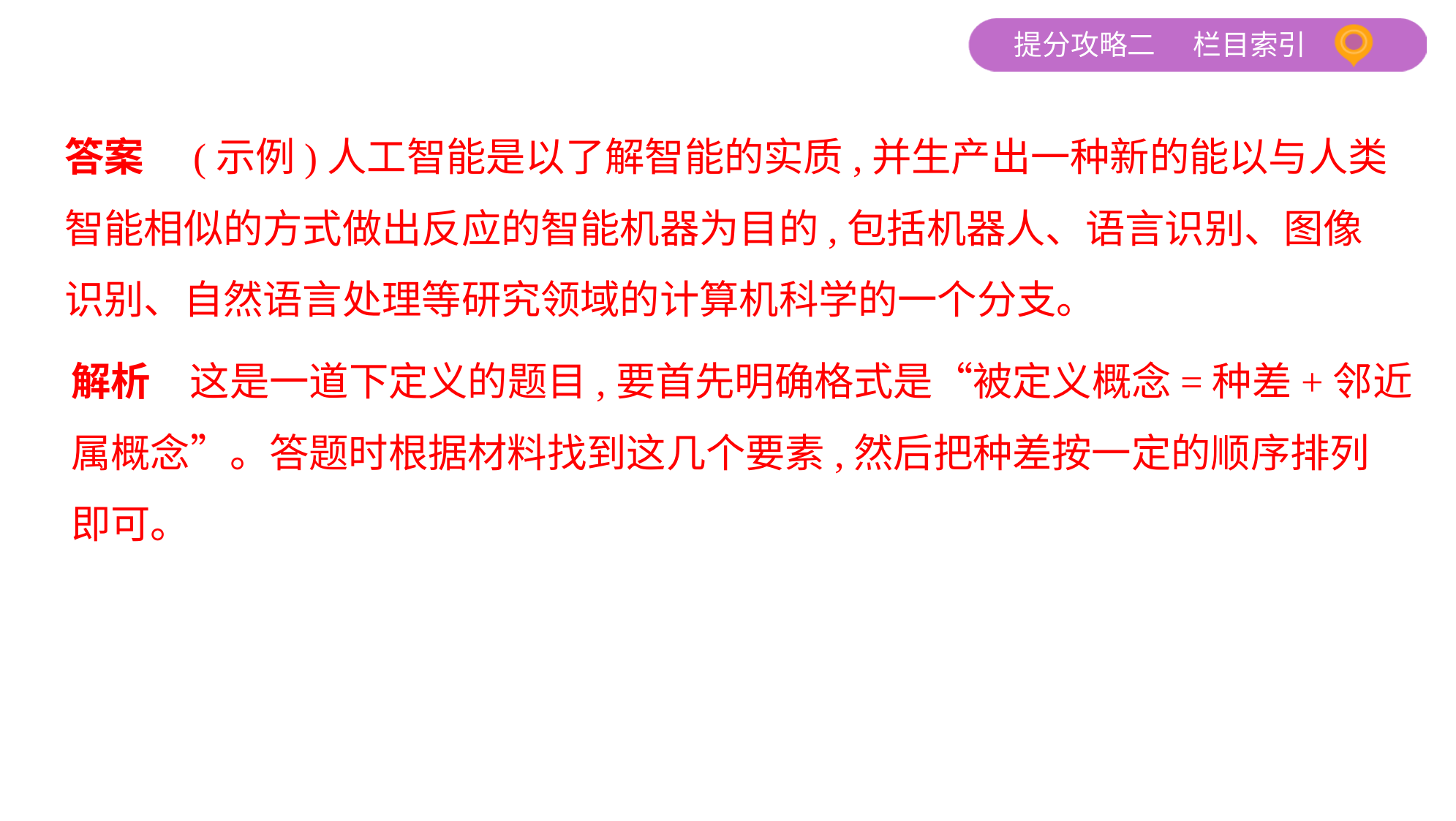

答案　(示例)人工智能是以了解智能的实质,并生产出一种新的能以与人类
智能相似的方式做出反应的智能机器为目的,包括机器人、语言识别、图像
识别、自然语言处理等研究领域的计算机科学的一个分支。
解析　这是一道下定义的题目,要首先明确格式是“被定义概念=种差+邻近
属概念”。答题时根据材料找到这几个要素,然后把种差按一定的顺序排列
即可。